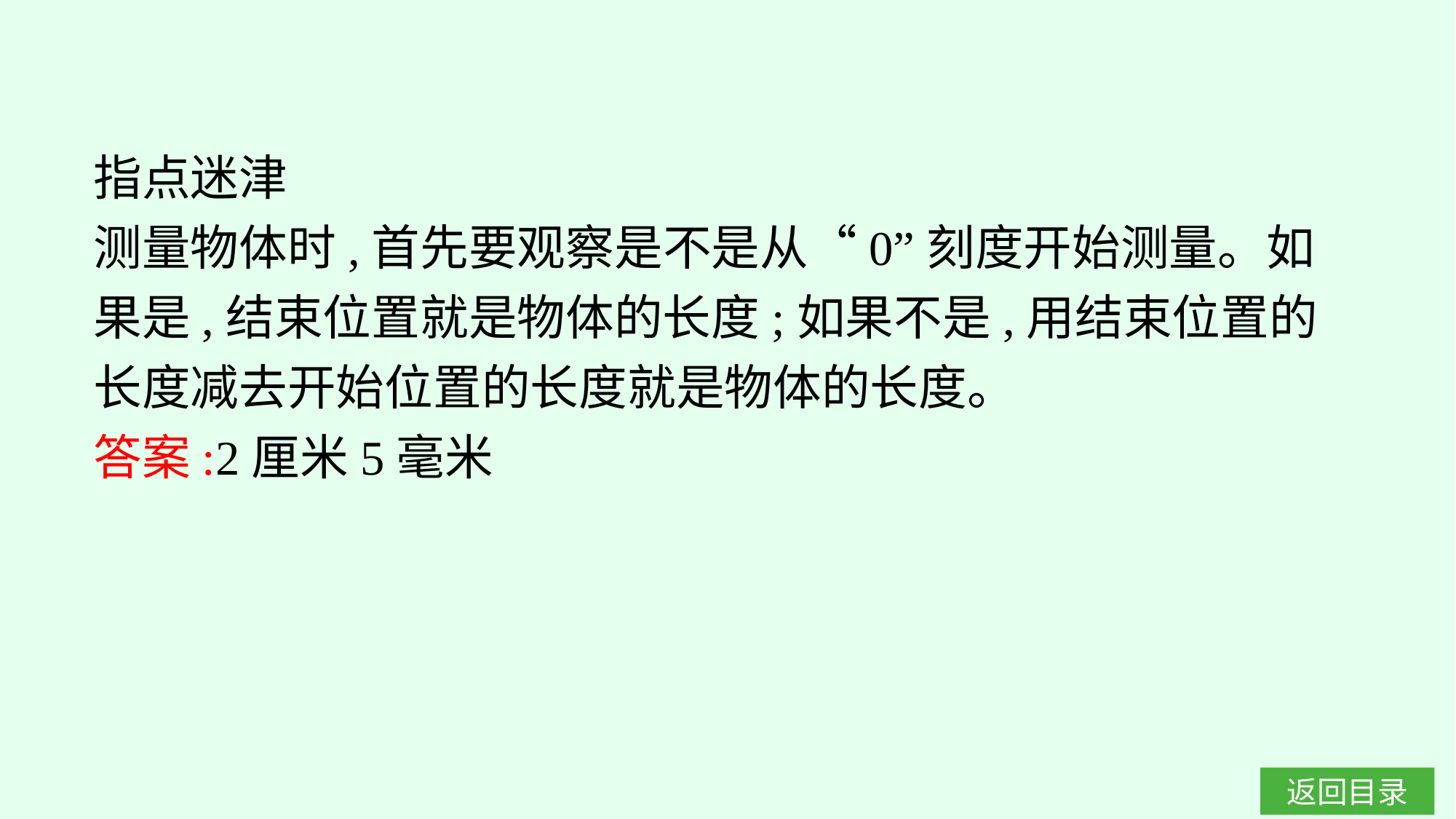

指点迷津
测量物体时,首先要观察是不是从“0”刻度开始测量。如果是,结束位置就是物体的长度;如果不是,用结束位置的长度减去开始位置的长度就是物体的长度。
答案:2厘米5毫米